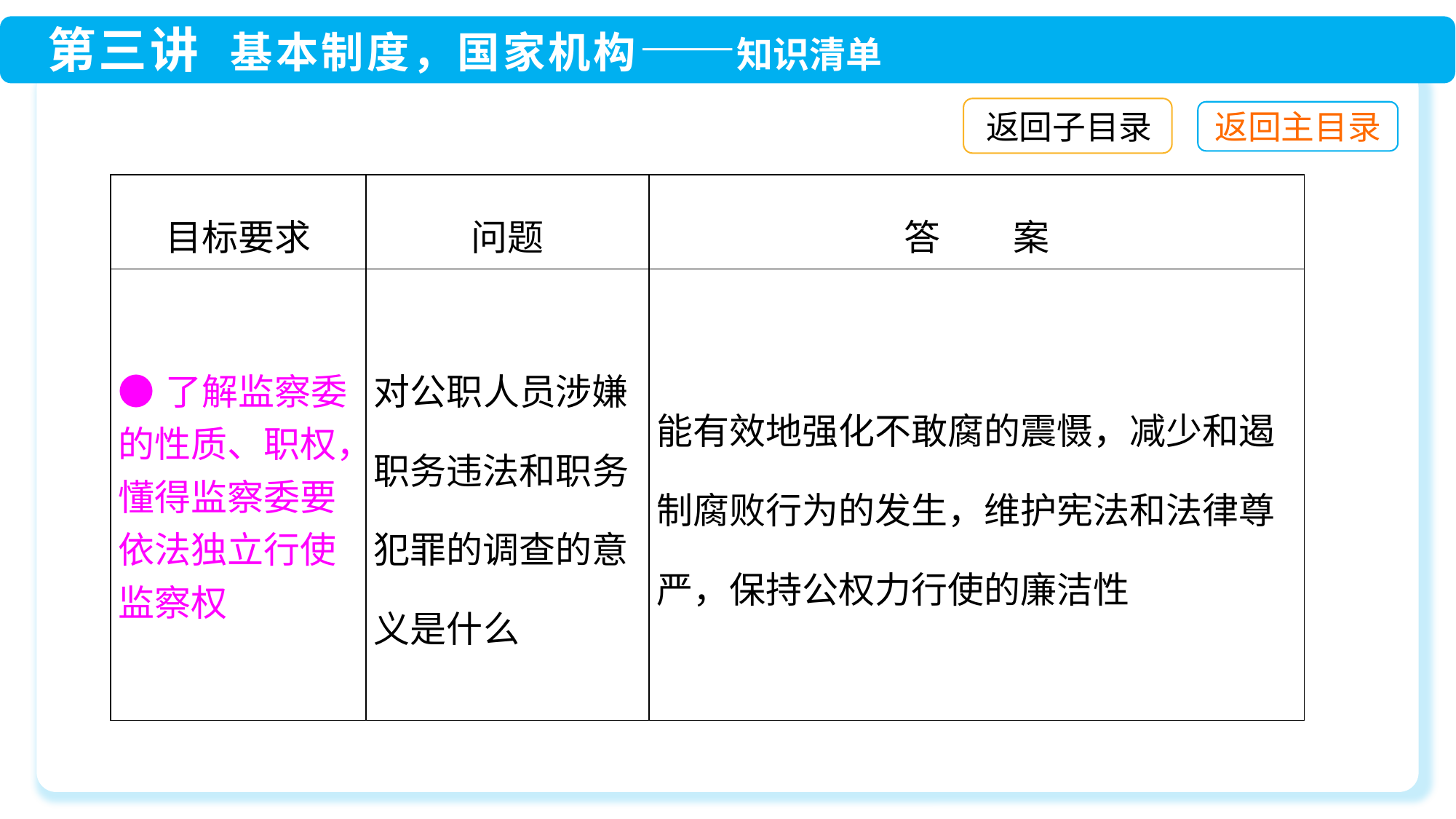

返回子目录
| 目标要求 | 问题 | 答　　案 |
| --- | --- | --- |
| ●了解监察委的性质、职权，懂得监察委要依法独立行使监察权 | 对公职人员涉嫌职务违法和职务犯罪的调查的意义是什么 | 能有效地强化不敢腐的震慑，减少和遏制腐败行为的发生，维护宪法和法律尊严，保持公权力行使的廉洁性 |